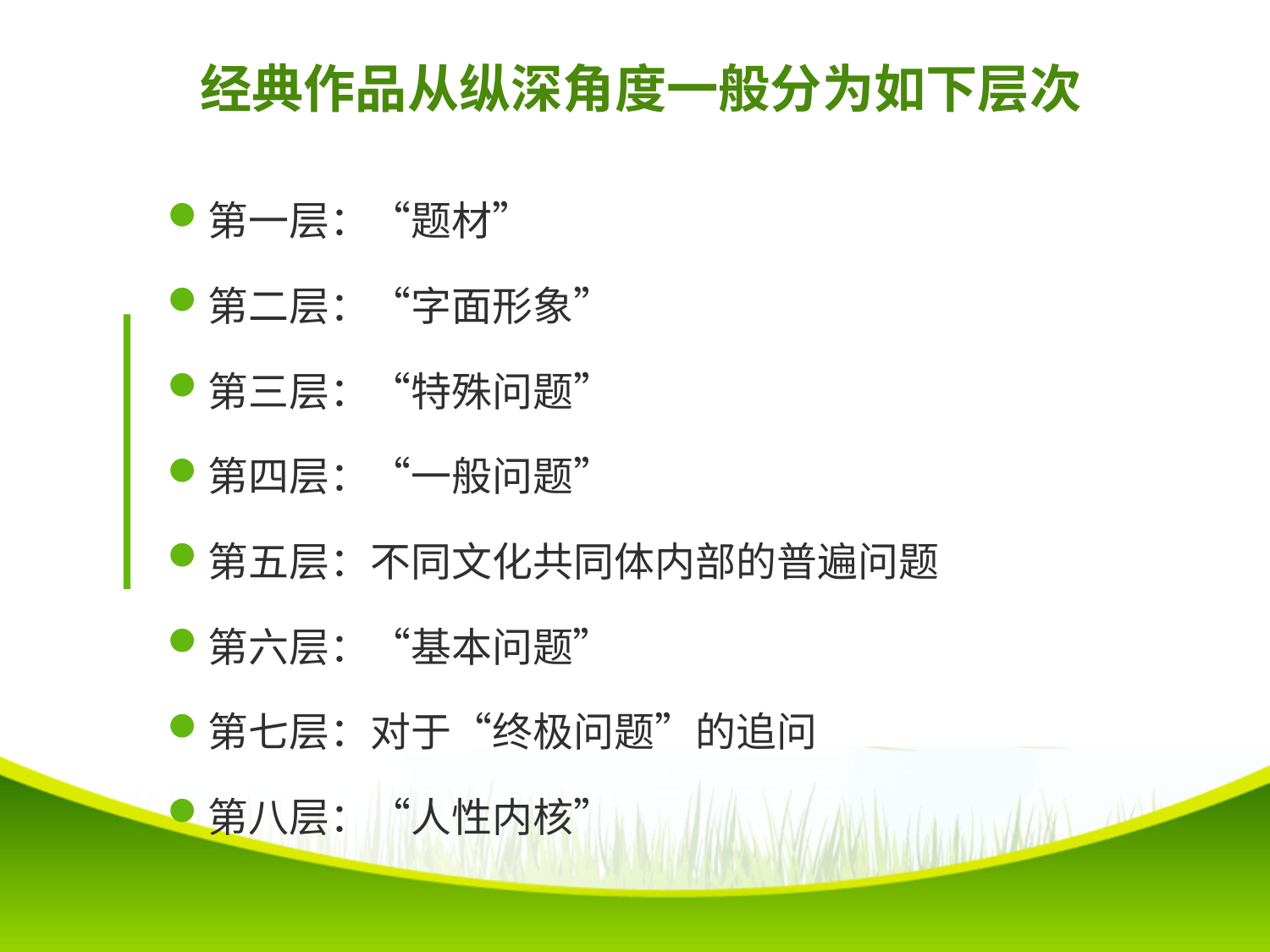

# 经典作品从纵深角度一般分为如下层次
第一层：“题材”
第二层：“字面形象”
第三层：“特殊问题”
第四层：“一般问题”
第五层：不同文化共同体内部的普遍问题
第六层：“基本问题”
第七层：对于“终极问题”的追问
第八层：“人性内核”